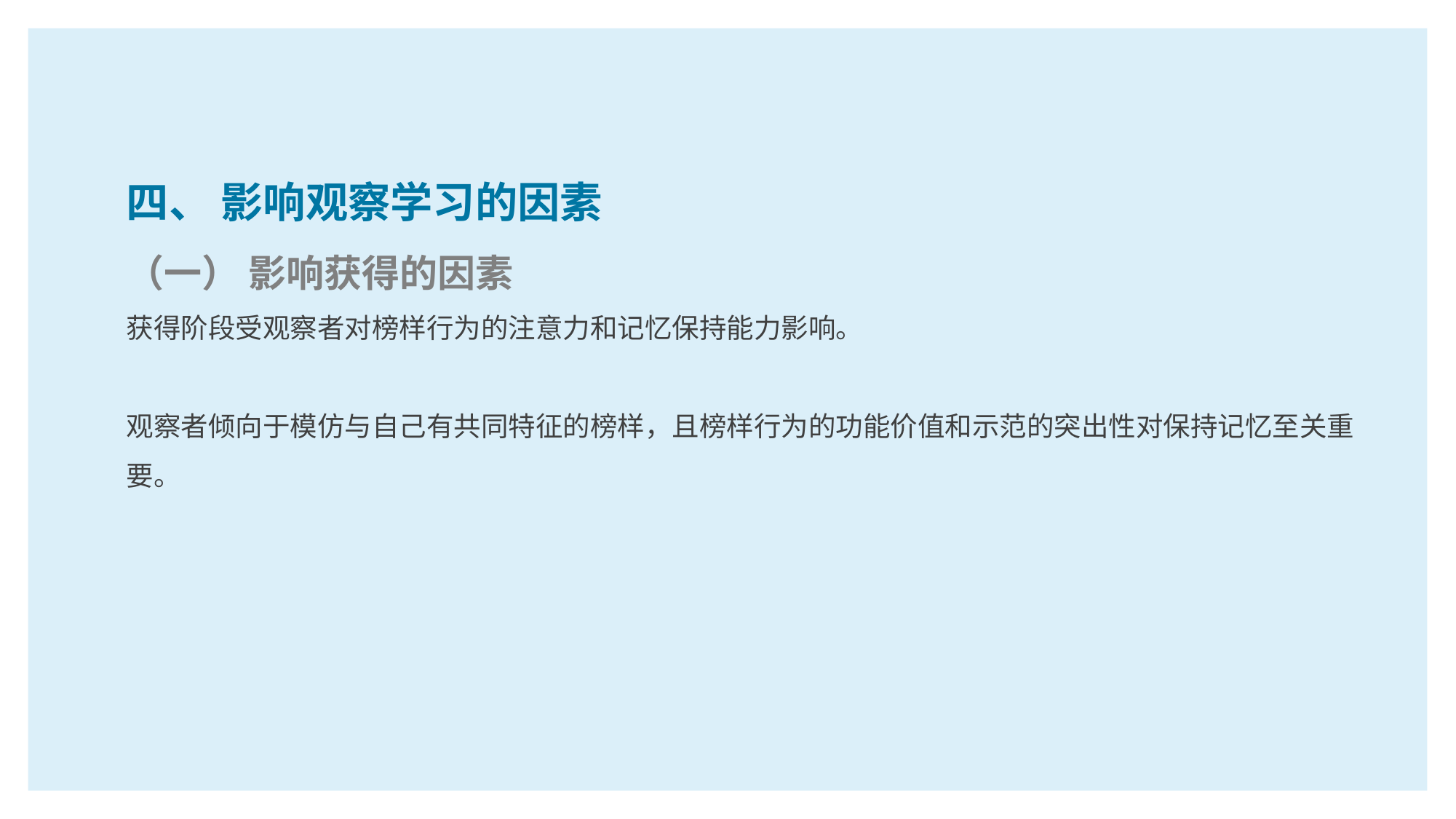

四、 影响观察学习的因素
（一） 影响获得的因素
获得阶段受观察者对榜样行为的注意力和记忆保持能力影响。

观察者倾向于模仿与自己有共同特征的榜样，且榜样行为的功能价值和示范的突出性对保持记忆至关重要。